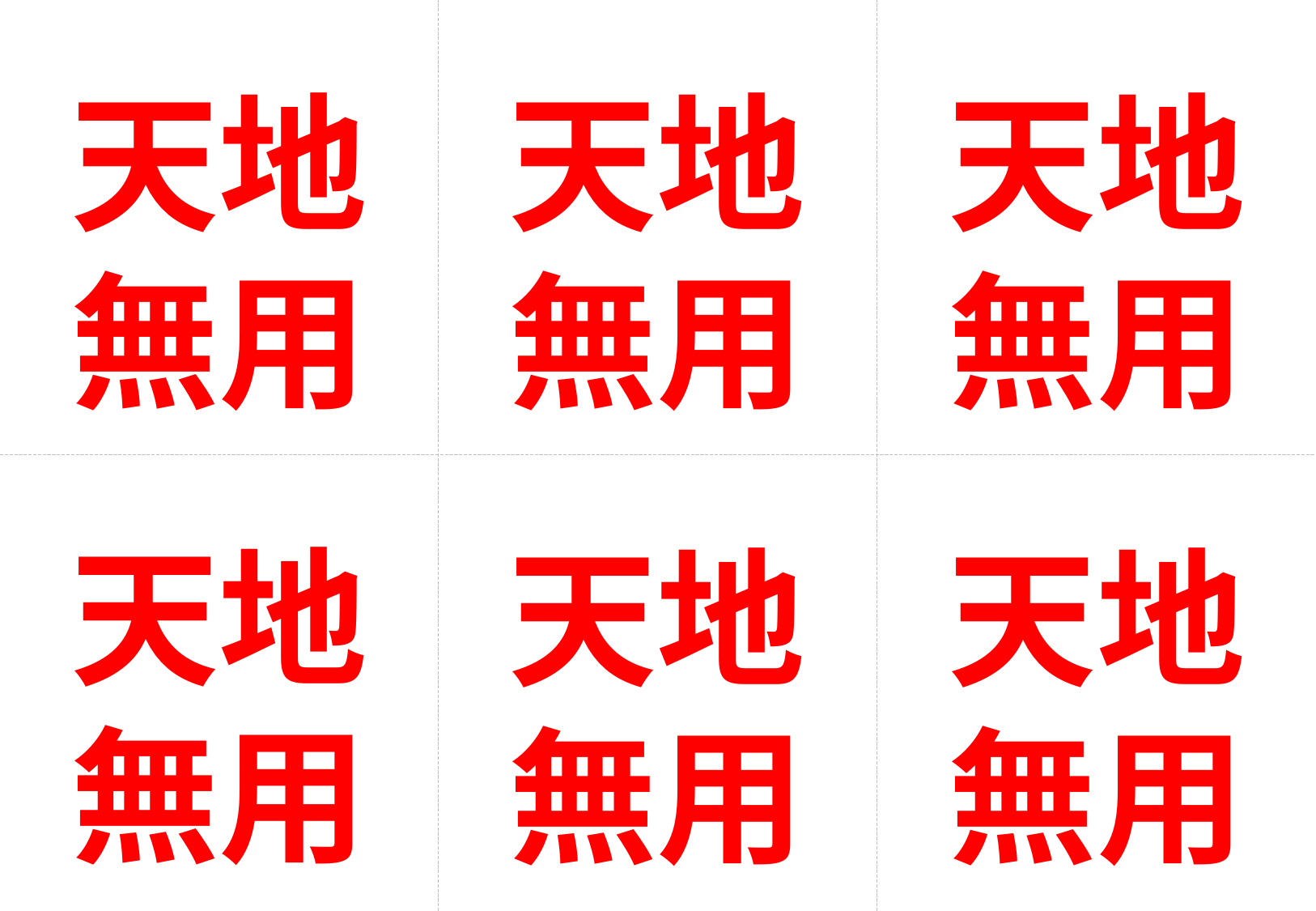

天地
無用
天地
無用
天地
無用
天地
無用
天地
無用
天地
無用